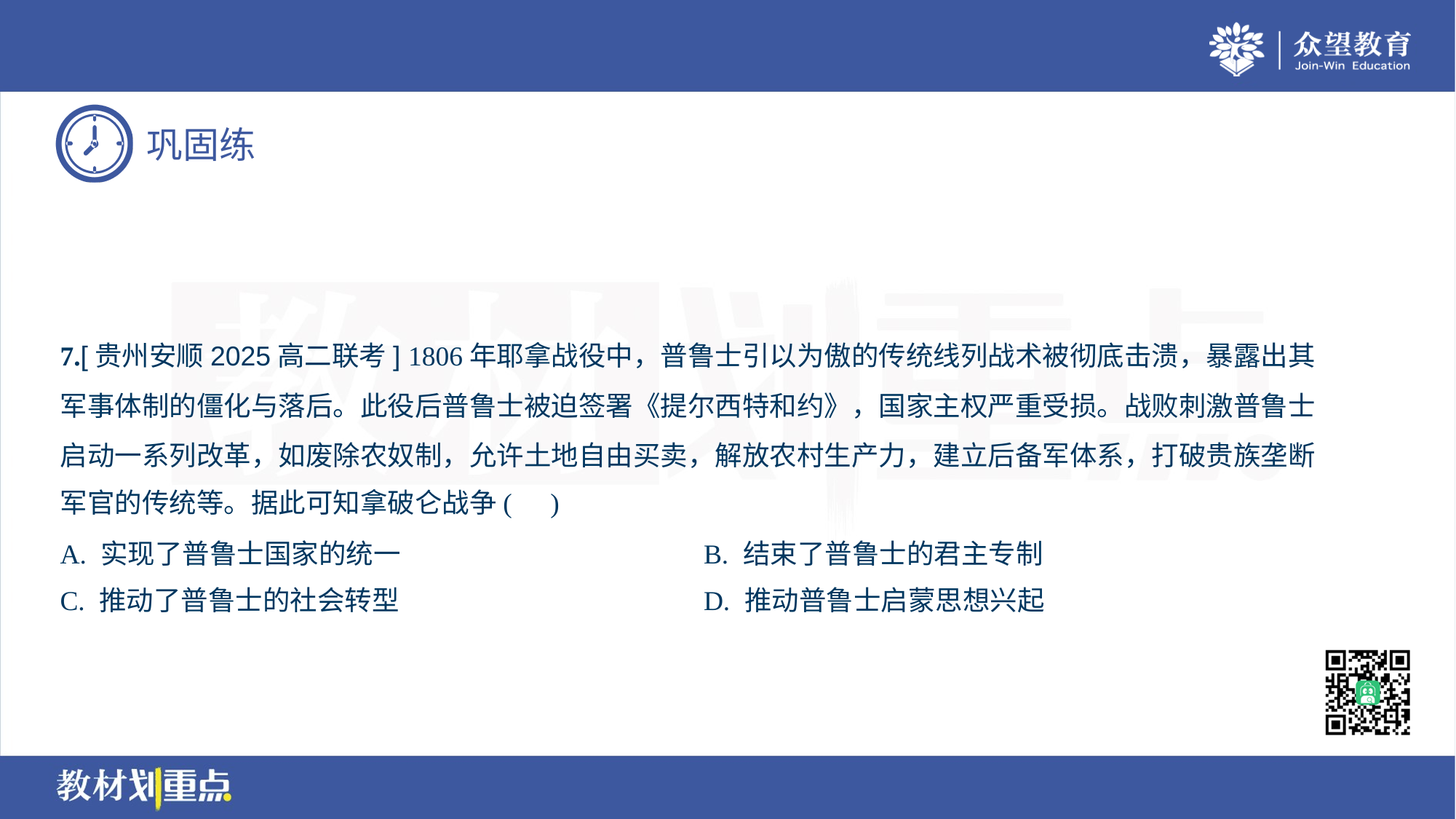

7.[贵州安顺2025高二联考] 1806年耶拿战役中，普鲁士引以为傲的传统线列战术被彻底击溃，暴露出其
军事体制的僵化与落后。此役后普鲁士被迫签署《提尔西特和约》，国家主权严重受损。战败刺激普鲁士
启动一系列改革，如废除农奴制，允许土地自由买卖，解放农村生产力，建立后备军体系，打破贵族垄断
军官的传统等。据此可知拿破仑战争(     )
A. 实现了普鲁士国家的统一	B. 结束了普鲁士的君主专制
C. 推动了普鲁士的社会转型	D. 推动普鲁士启蒙思想兴起